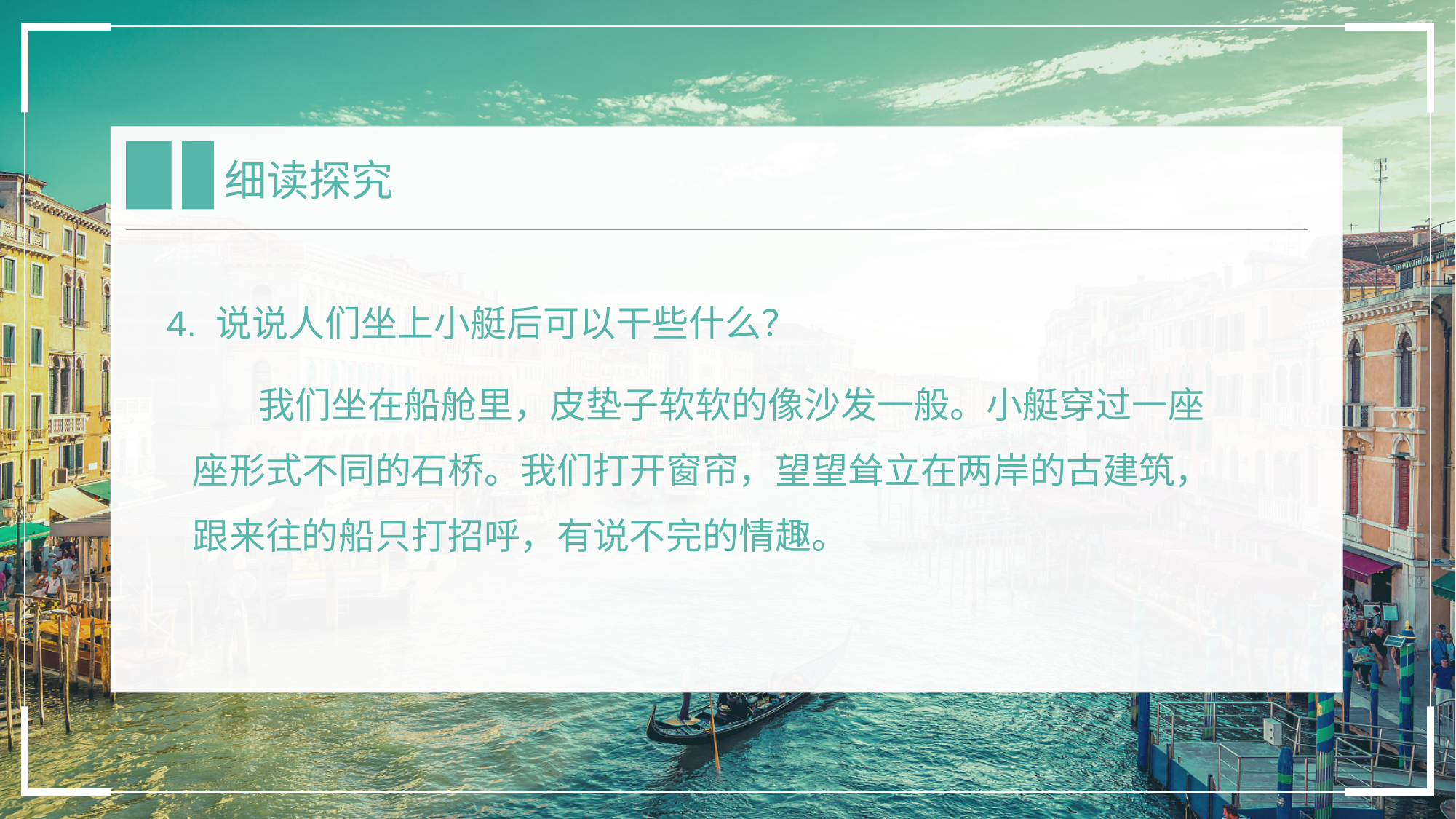

细读探究
4. 说说人们坐上小艇后可以干些什么？
  我们坐在船舱里，皮垫子软软的像沙发一般。小艇穿过一座座形式不同的石桥。我们打开窗帘，望望耸立在两岸的古建筑，跟来往的船只打招呼，有说不完的情趣。